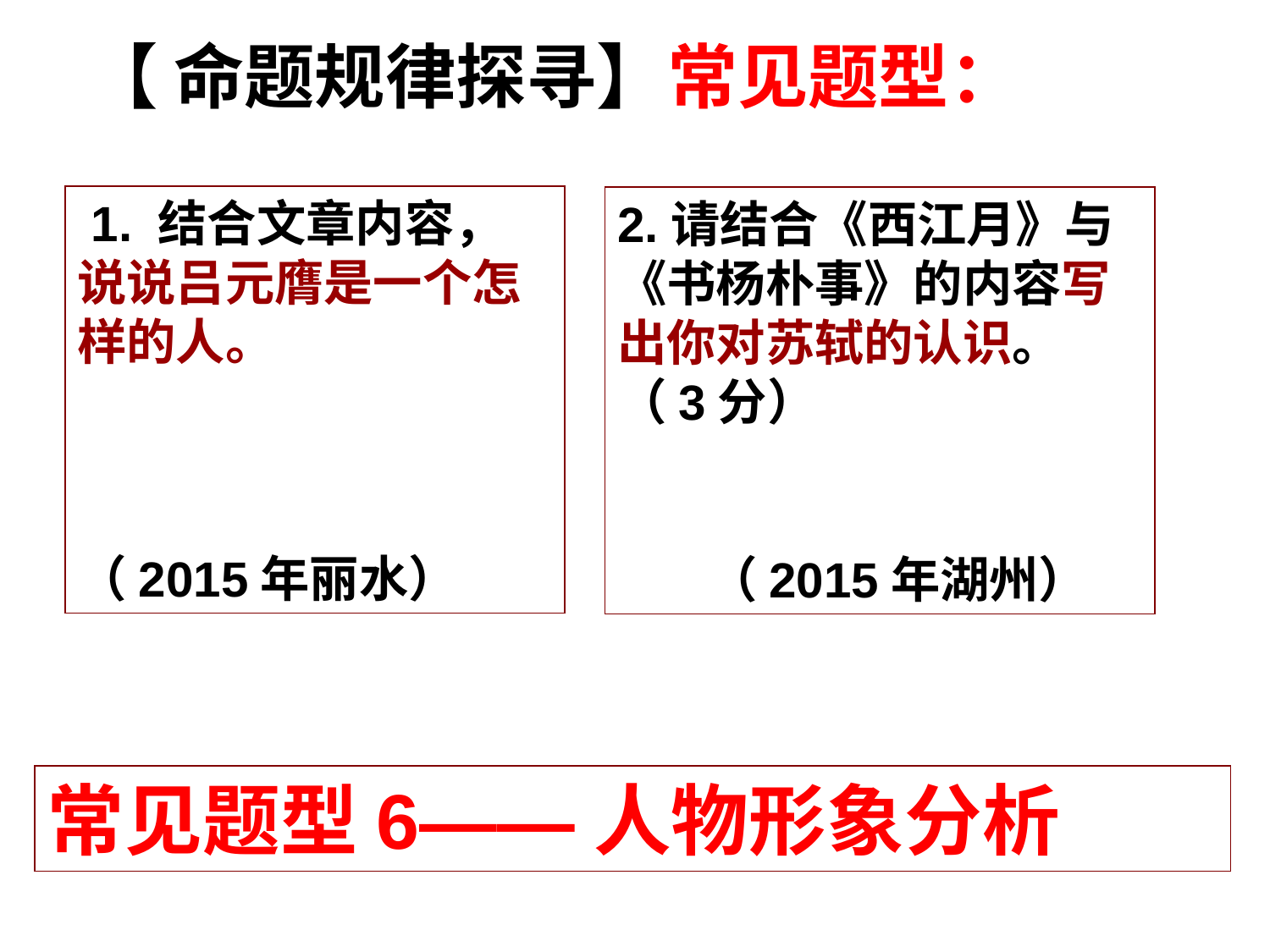

【 命题规律探寻】常见题型：
 1. 结合文章内容，说说吕元膺是一个怎样的人。

（2015年丽水）
2.请结合《西江月》与《书杨朴事》的内容写出你对苏轼的认识。（3分）

       （2015年湖州）
常见题型6——人物形象分析